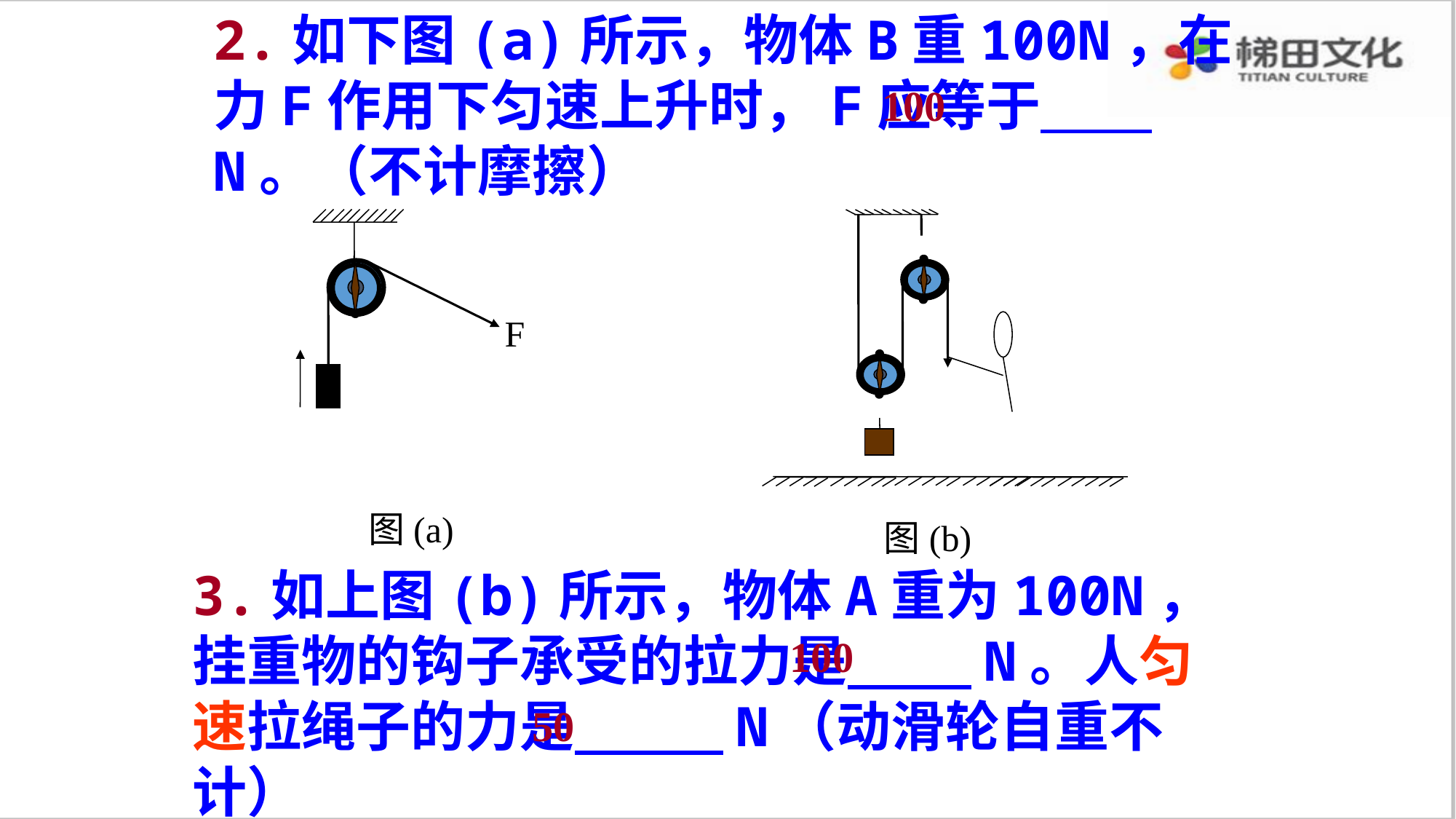

2.如下图(a)所示，物体B重100N，在力F作用下匀速上升时，F应等于          N。（不计摩擦）
100

F

图(a)

图(b)

3.如上图(b)所示，物体A重为100N，挂重物的钩子承受的拉力是          N。人匀速拉绳子的力是            N（动滑轮自重不计）
100
50